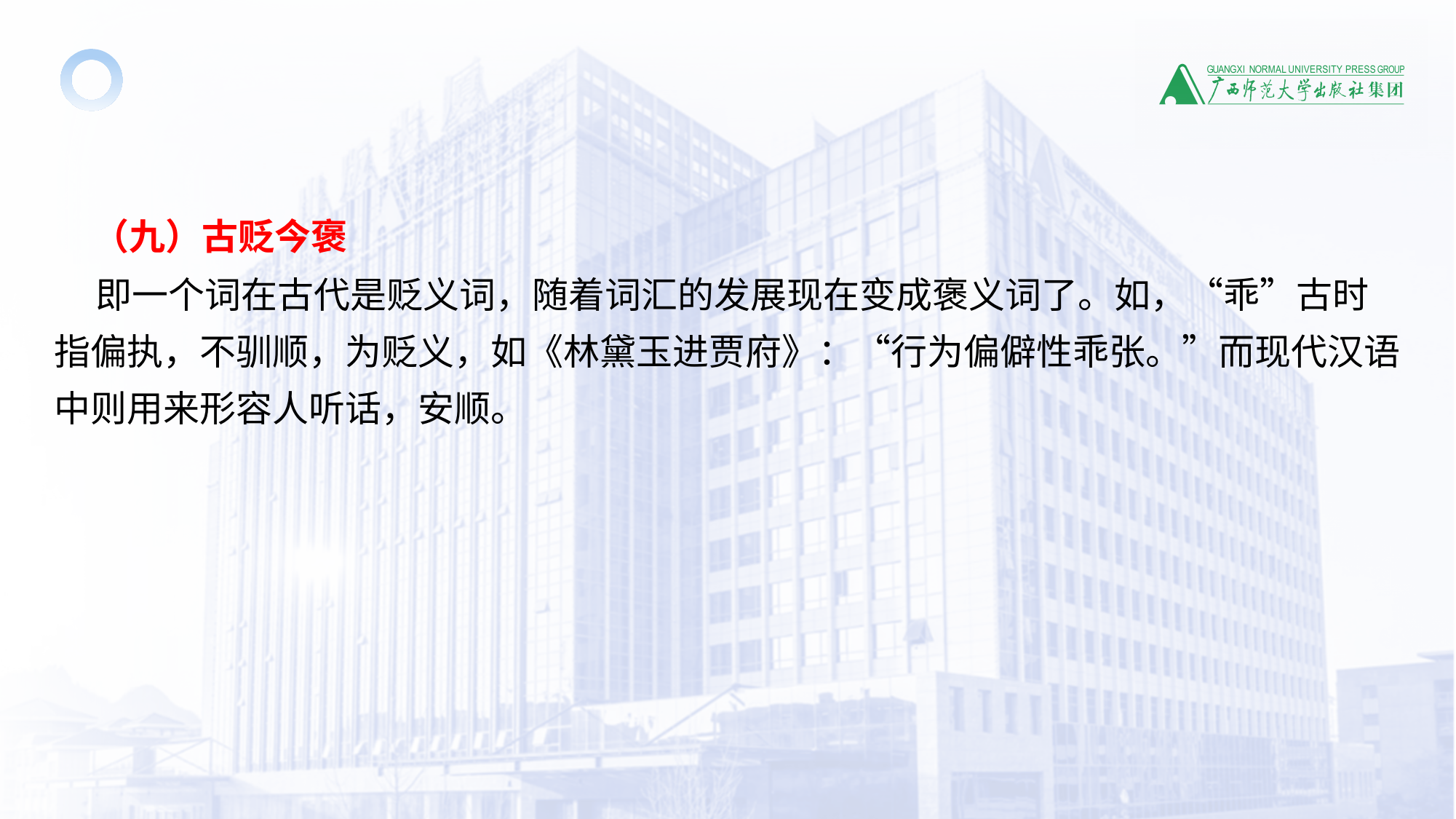

（九）古贬今褒
    即一个词在古代是贬义词，随着词汇的发展现在变成褒义词了。如，“乖”古时指偏执，不驯顺，为贬义，如《林黛玉进贾府》：“行为偏僻性乖张。”而现代汉语中则用来形容人听话，安顺。